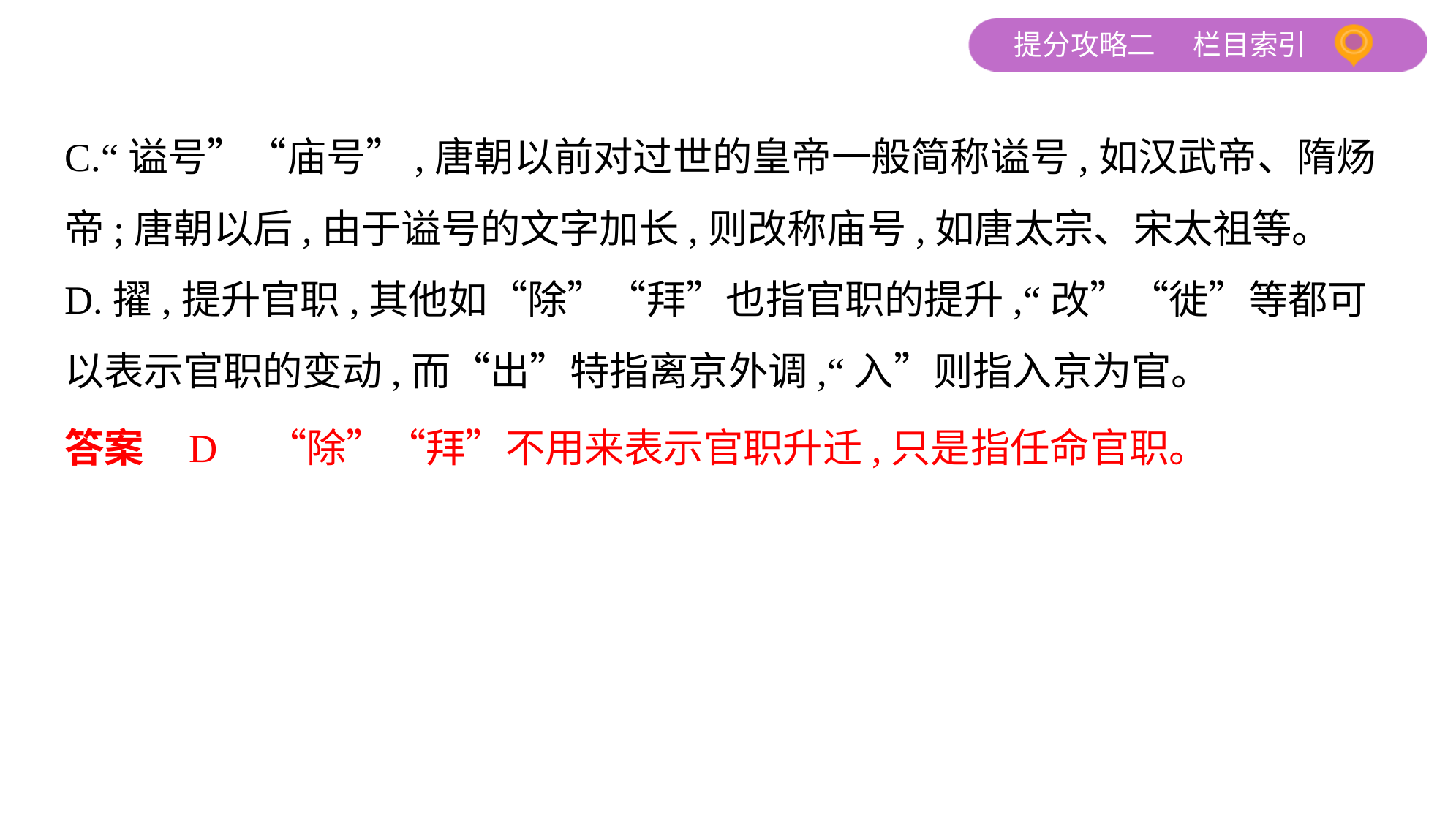

C.“谥号”“庙号”,唐朝以前对过世的皇帝一般简称谥号,如汉武帝、隋炀
帝;唐朝以后,由于谥号的文字加长,则改称庙号,如唐太宗、宋太祖等。
D.擢,提升官职,其他如“除”“拜”也指官职的提升,“改”“徙”等都可
以表示官职的变动,而“出”特指离京外调,“入”则指入京为官。
答案    D　“除”“拜”不用来表示官职升迁,只是指任命官职。